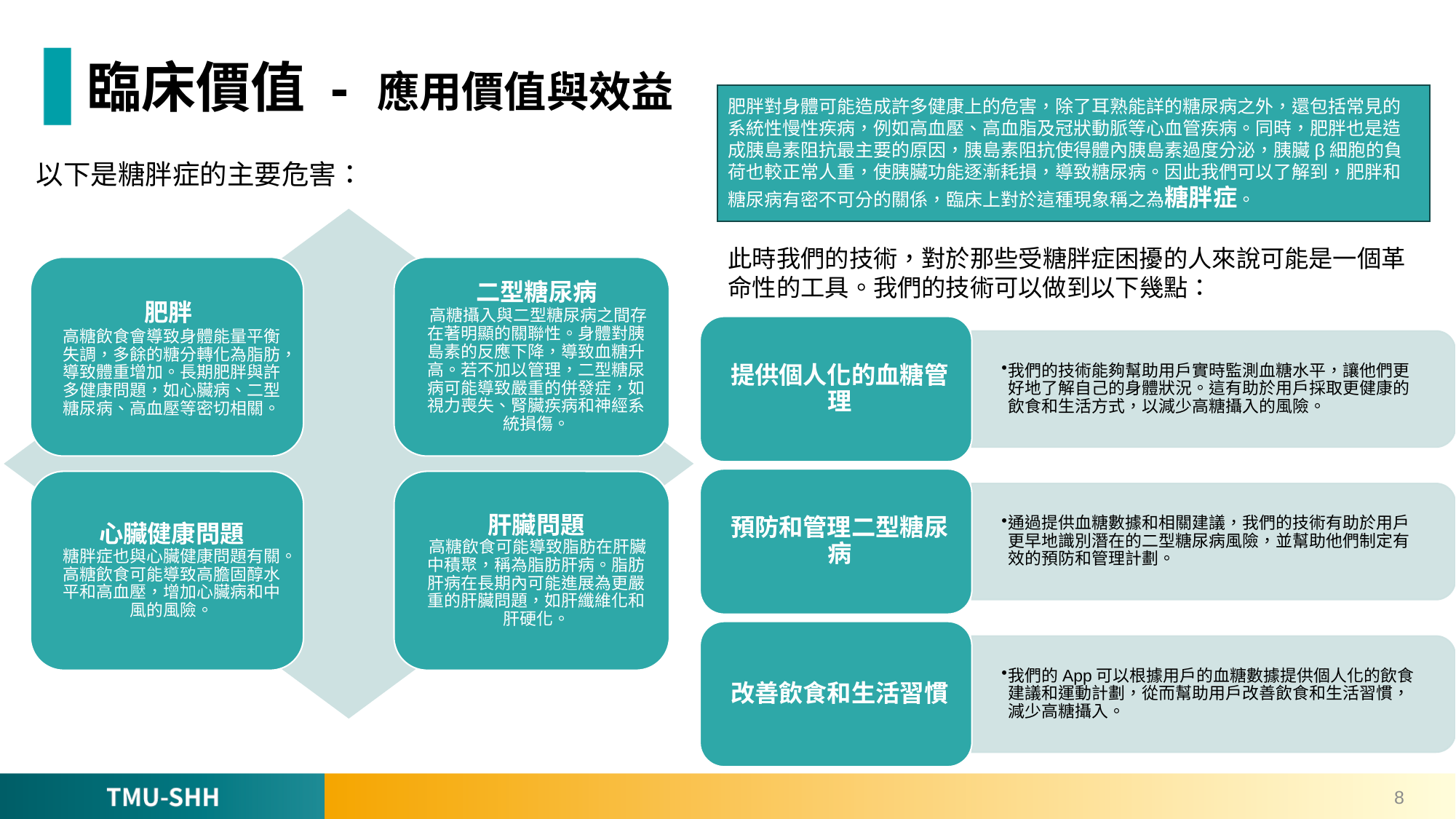

# 臨床價值 - 應用價值與效益
肥胖對身體可能造成許多健康上的危害，除了耳熟能詳的糖尿病之外，還包括常見的系統性慢性疾病，例如高血壓、高血脂及冠狀動脈等心血管疾病。同時，肥胖也是造成胰島素阻抗最主要的原因，胰島素阻抗使得體內胰島素過度分泌，胰臟β細胞的負荷也較正常人重，使胰臟功能逐漸耗損，導致糖尿病。因此我們可以了解到，肥胖和糖尿病有密不可分的關係，臨床上對於這種現象稱之為糖胖症。
以下是糖胖症的主要危害：
肥胖
高糖飲食會導致身體能量平衡失調，多餘的糖分轉化為脂肪，導致體重增加。長期肥胖與許多健康問題，如心臟病、二型糖尿病、高血壓等密切相關。
二型糖尿病
 高糖攝入與二型糖尿病之間存在著明顯的關聯性。身體對胰島素的反應下降，導致血糖升高。若不加以管理，二型糖尿病可能導致嚴重的併發症，如視力喪失、腎臟疾病和神經系統損傷。
心臟健康問題
糖胖症也與心臟健康問題有關。高糖飲食可能導致高膽固醇水平和高血壓，增加心臟病和中風的風險。
肝臟問題
 高糖飲食可能導致脂肪在肝臟中積聚，稱為脂肪肝病。脂肪肝病在長期內可能進展為更嚴重的肝臟問題，如肝纖維化和肝硬化。
此時我們的技術，對於那些受糖胖症困擾的人來說可能是一個革命性的工具。我們的技術可以做到以下幾點：
我們的技術能夠幫助用戶實時監測血糖水平，讓他們更好地了解自己的身體狀況。這有助於用戶採取更健康的飲食和生活方式，以減少高糖攝入的風險。
提供個人化的血糖管理
通過提供血糖數據和相關建議，我們的技術有助於用戶更早地識別潛在的二型糖尿病風險，並幫助他們制定有效的預防和管理計劃。
預防和管理二型糖尿病
我們的App可以根據用戶的血糖數據提供個人化的飲食建議和運動計劃，從而幫助用戶改善飲食和生活習慣，減少高糖攝入。
改善飲食和生活習慣
8